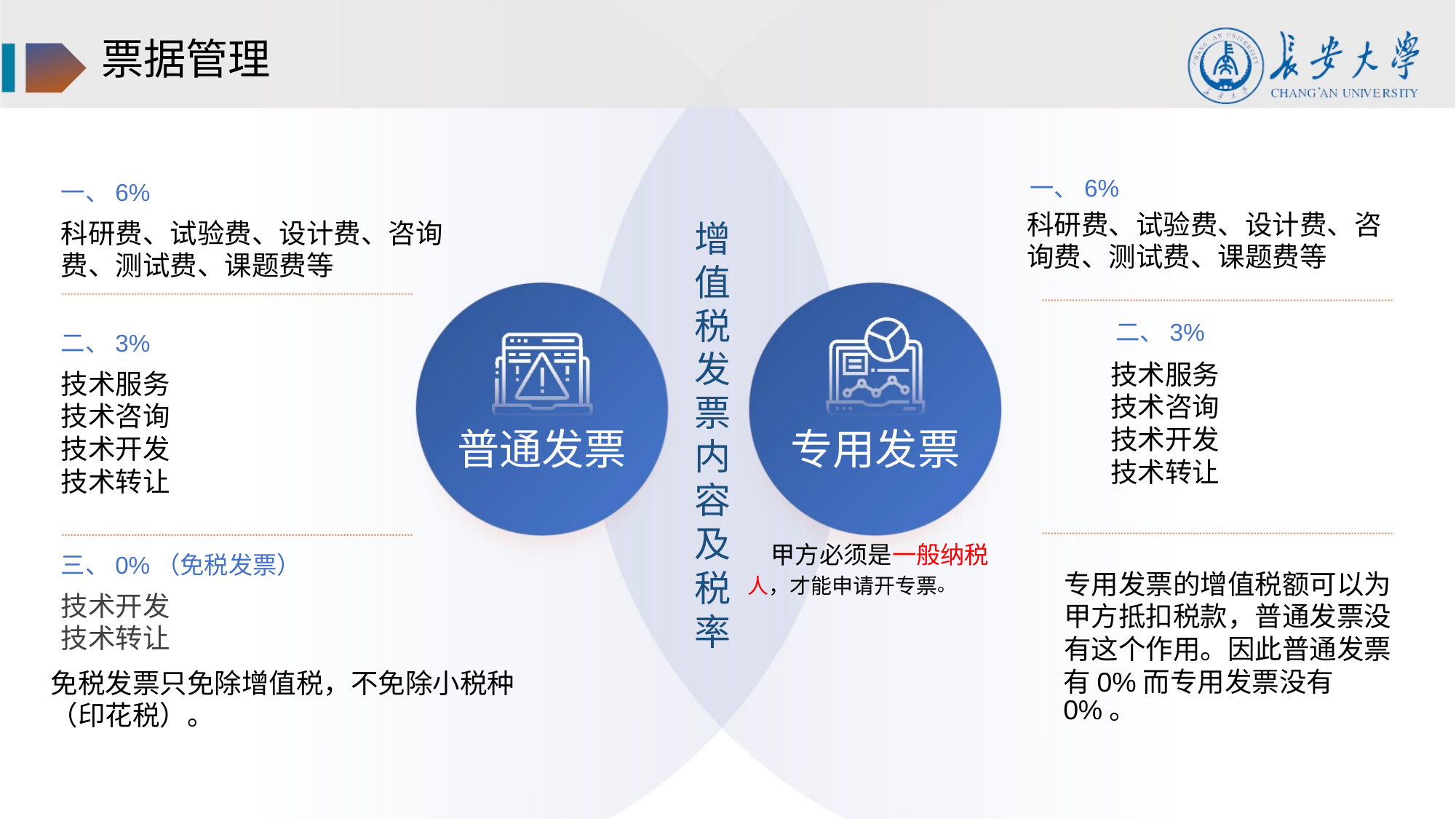

票据管理
一、6%
一、6%
科研费、试验费、设计费、咨
询费、测试费、课题费等
科研费、试验费、设计费、咨询
费、测试费、课题费等
增
值
税
发
票
内
容
及
二、3%
二、3%
技术服务
技术咨询
技术开发
技术转让
技术服务
技术咨询
技术开发
技术转让
普通发票
专用发票
甲方必须是一般纳税
三、0%（免税发票）
税 人，才能申请开专票。
率
专用发票的增值税额可以为
甲方抵扣税款，普通发票没
有这个作用。因此普通发票
有0%而专用发票没有0%。
技术开发
技术转让
免税发票只免除增值税，不免除小税种
（印花税）。